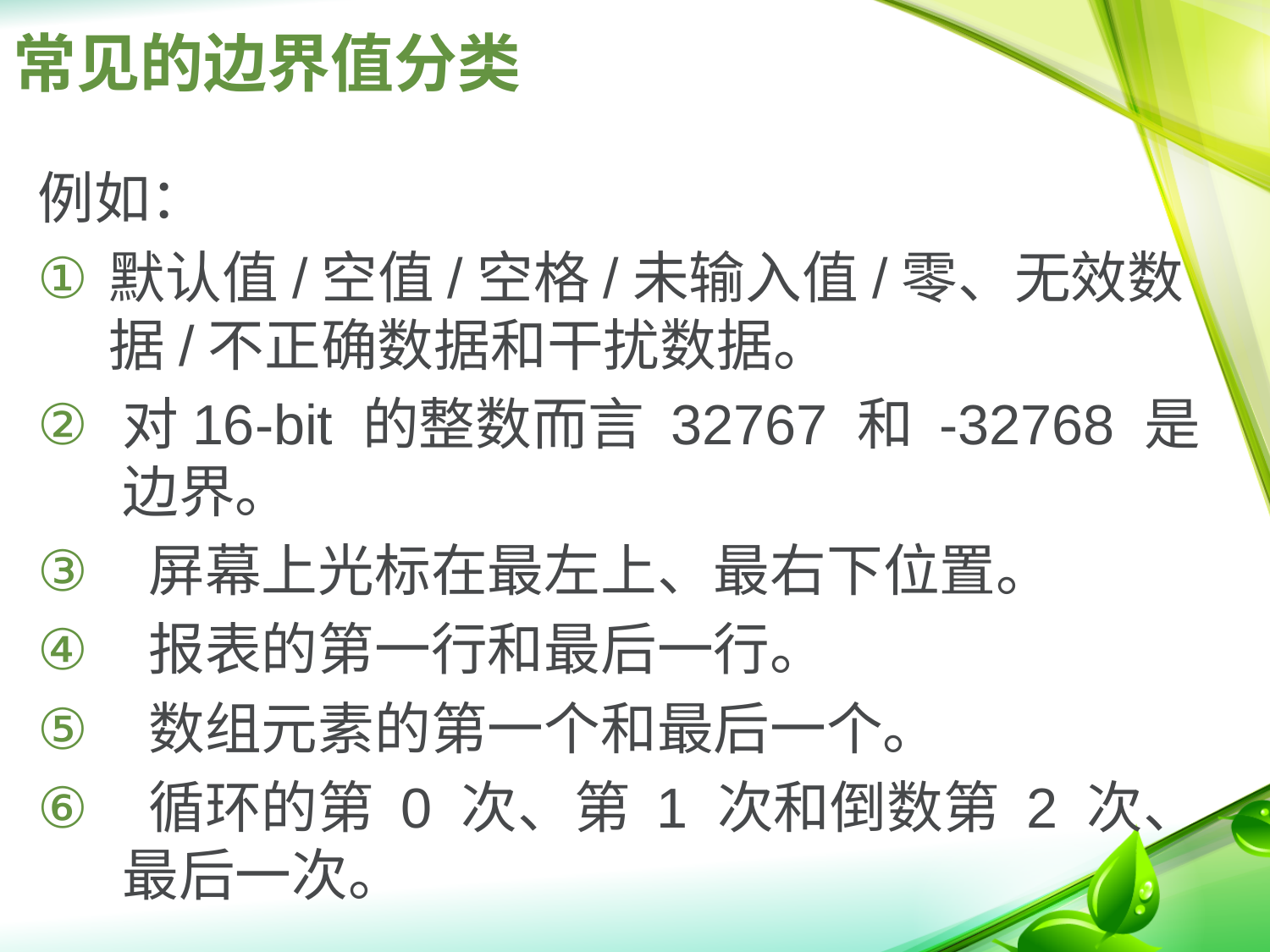

常见的边界值分类
例如：
默认值/空值/空格/未输入值/零、无效数据/不正确数据和干扰数据。
对16-bit 的整数而言 32767 和 -32768 是边界。
 屏幕上光标在最左上、最右下位置。
 报表的第一行和最后一行。
 数组元素的第一个和最后一个。
 循环的第 0 次、第 1 次和倒数第 2 次、最后一次。